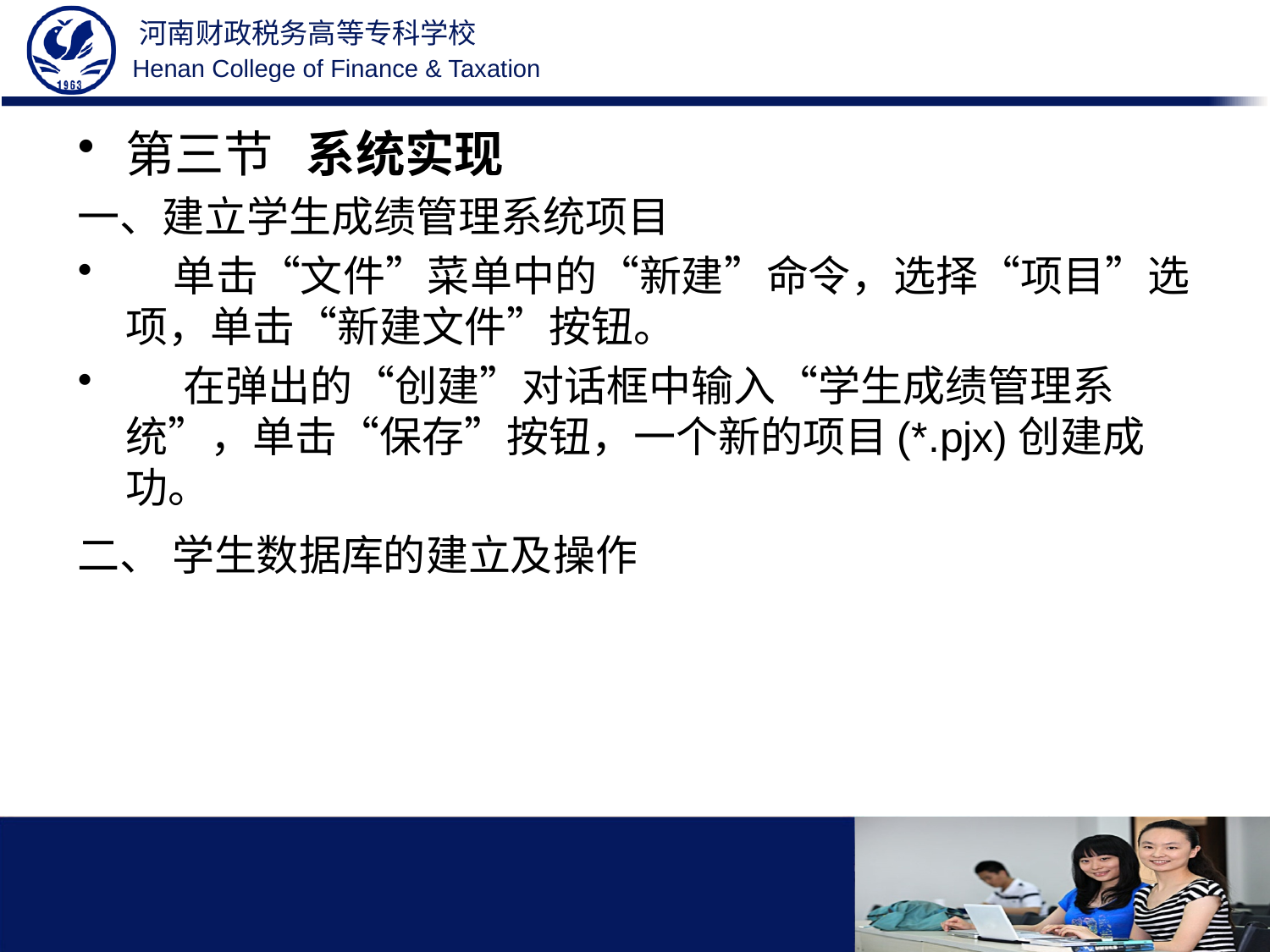

第三节   系统实现
一、建立学生成绩管理系统项目
    单击“文件”菜单中的“新建”命令，选择“项目”选项，单击“新建文件”按钮。
     在弹出的“创建”对话框中输入“学生成绩管理系统”，单击“保存”按钮，一个新的项目(*.pjx)创建成功。
二、 学生数据库的建立及操作